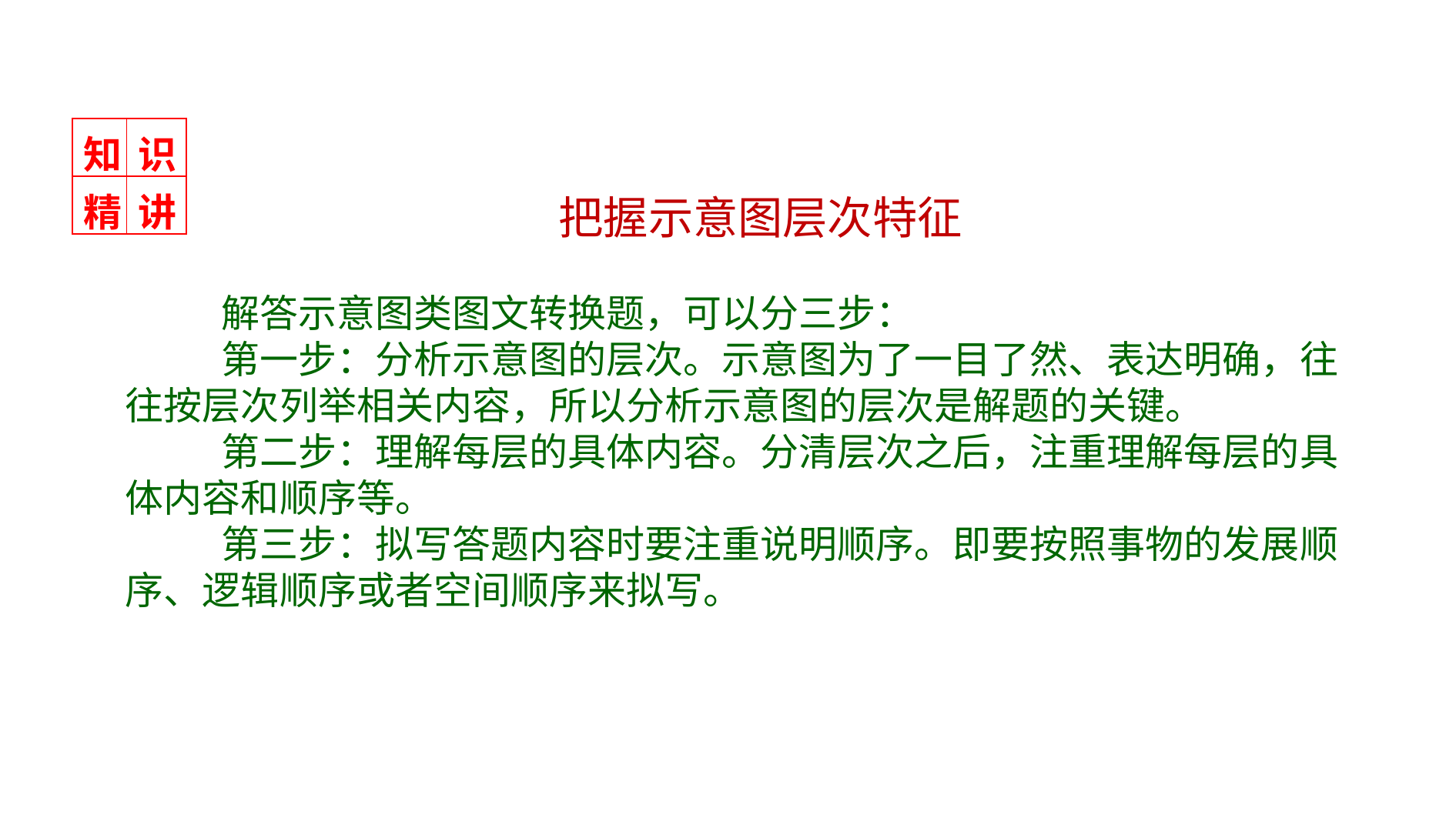

| 知 | 识 |
| --- | --- |
| 精 | 讲 |
　把握示意图层次特征

          解答示意图类图文转换题，可以分三步：
          第一步：分析示意图的层次。示意图为了一目了然、表达明确，往往按层次列举相关内容，所以分析示意图的层次是解题的关键。
          第二步：理解每层的具体内容。分清层次之后，注重理解每层的具体内容和顺序等。
          第三步：拟写答题内容时要注重说明顺序。即要按照事物的发展顺序、逻辑顺序或者空间顺序来拟写。